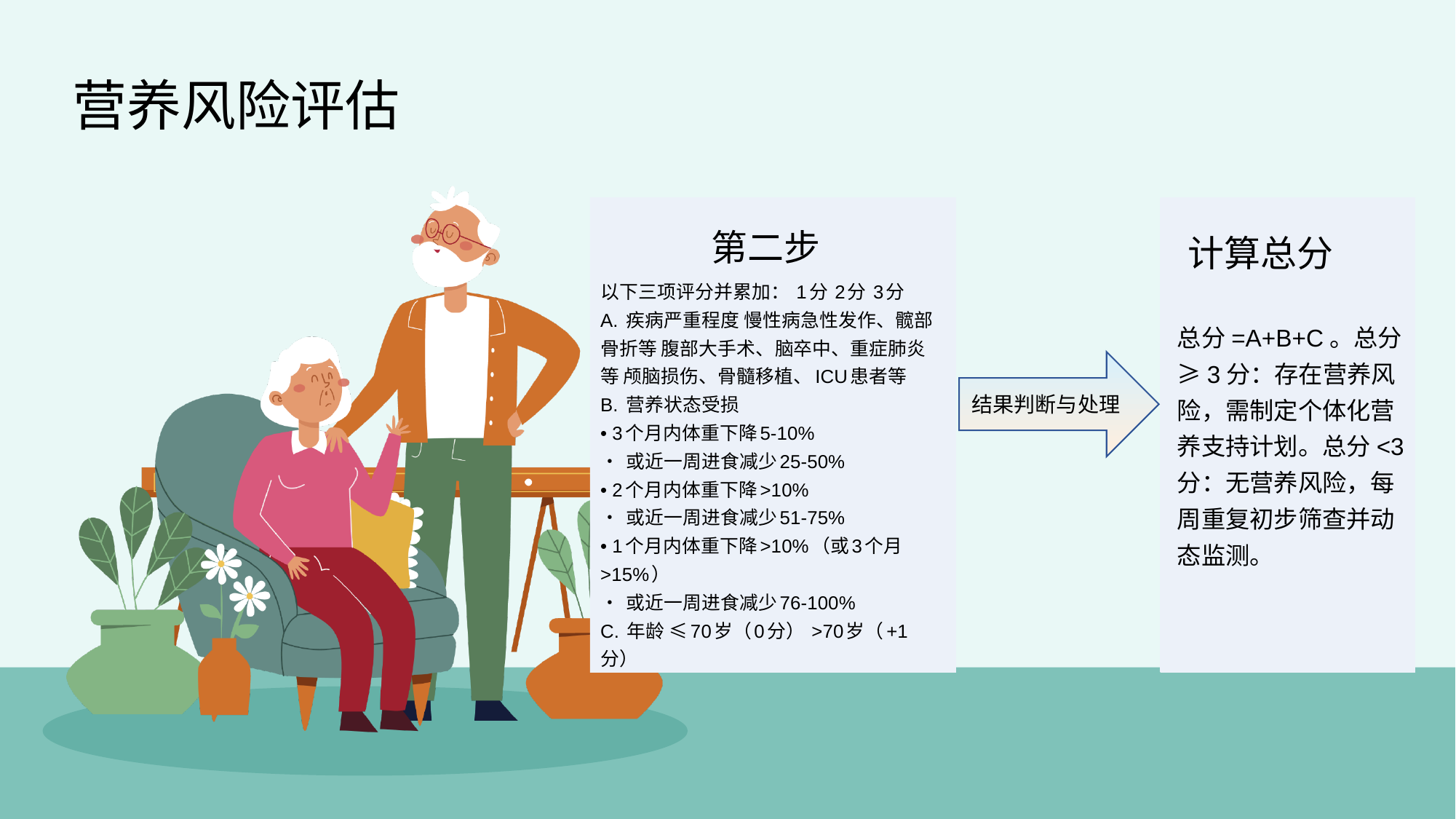

营养风险评估

第二步
计算总分
以下三项评分并累加： 1分 2分 3分
A. 疾病严重程度 慢性病急性发作、髋部骨折等 腹部大手术、脑卒中、重症肺炎等 颅脑损伤、骨髓移植、ICU患者等
B. 营养状态受损
• 3个月内体重下降5-10%
• 或近一周进食减少25-50%
• 2个月内体重下降>10%
• 或近一周进食减少51-75%
• 1个月内体重下降>10%（或3个月>15%）
• 或近一周进食减少76-100%
C. 年龄 ≤70岁（0分） >70岁（+1分）
总分=A+B+C。总分≥3分：存在营养风险，需制定个体化营养支持计划。总分<3分：无营养风险，每周重复初步筛查并动态监测。
结果判断与处理